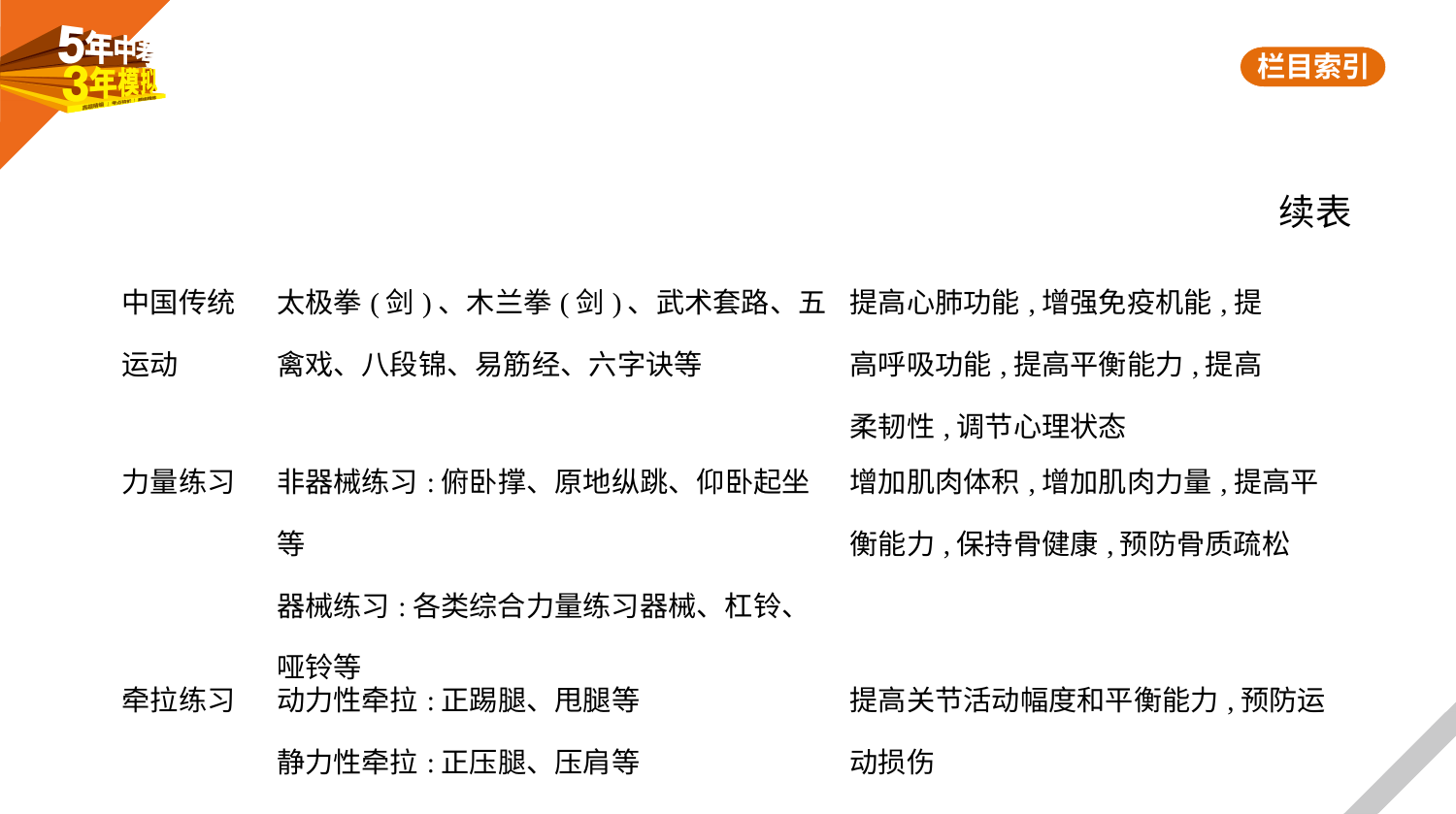

续表
| 中国传统运动 | 太极拳(剑)、木兰拳(剑)、武术套路、五禽戏、八段锦、易筋经、六字诀等 | 提高心肺功能,增强免疫机能,提 高呼吸功能,提高平衡能力,提高 柔韧性,调节心理状态 |
| --- | --- | --- |
| 力量练习 | 非器械练习:俯卧撑、原地纵跳、仰卧起坐等 器械练习:各类综合力量练习器械、杠铃、哑铃等 | 增加肌肉体积,增加肌肉力量,提高平衡能力,保持骨健康,预防骨质疏松 |
| 牵拉练习 | 动力性牵拉:正踢腿、甩腿等 静力性牵拉:正压腿、压肩等 | 提高关节活动幅度和平衡能力,预防运动损伤 |